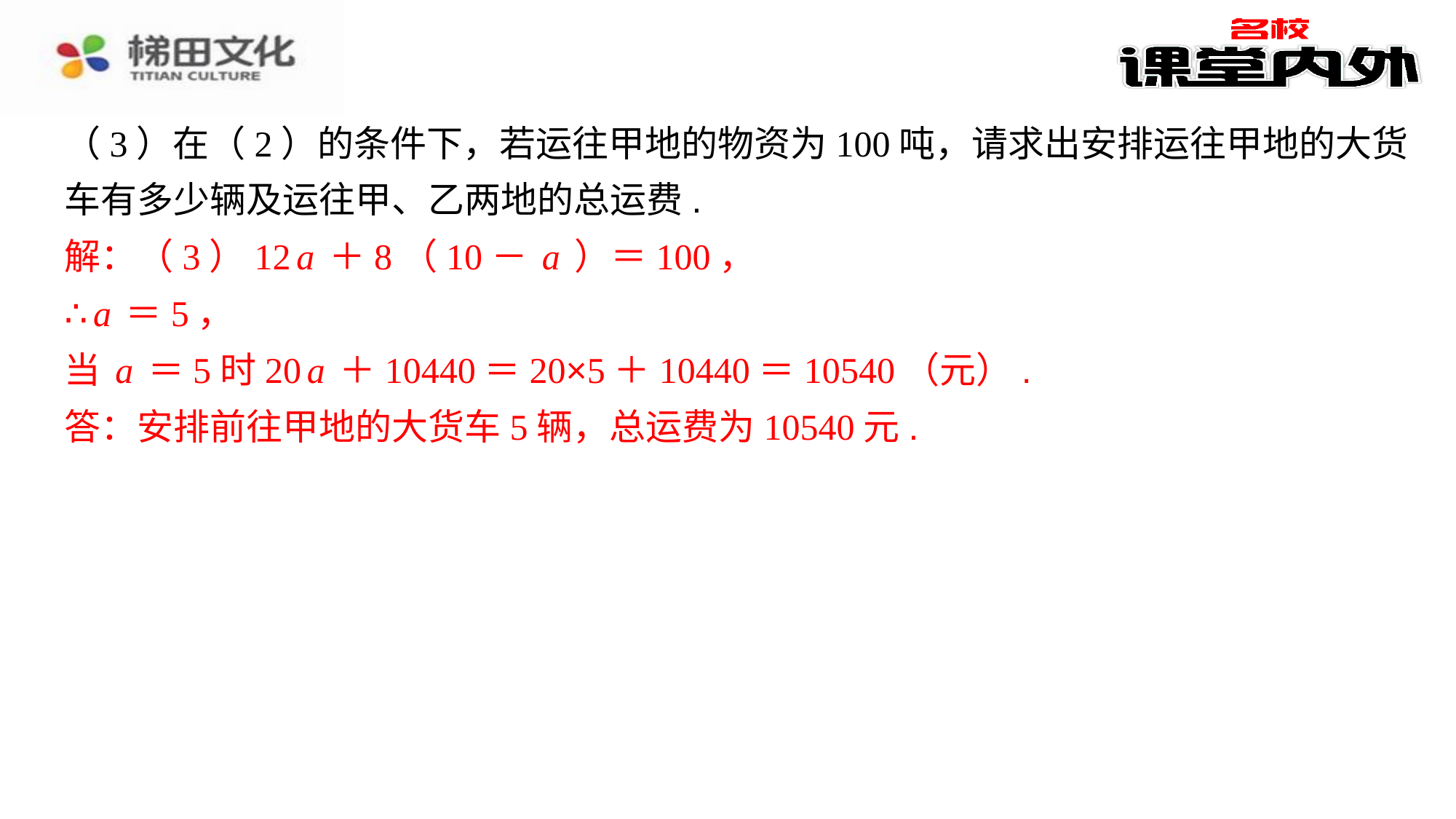

（3）在（2）的条件下，若运往甲地的物资为100吨，请求出安排运往甲地的大货
车有多少辆及运往甲、乙两地的总运费.
解：（3）12a＋8（10－a）＝100，
∴a＝5，
当a＝5时20a＋10440＝20×5＋10440＝10540（元）.
答：安排前往甲地的大货车5辆，总运费为10540元.
解：（3）12a＋8（10－a）＝100，
∴a＝5，
当a＝5时20a＋10440＝20×5＋10440＝10540（元）.
答：安排前往甲地的大货车5辆，总运费为10540元.